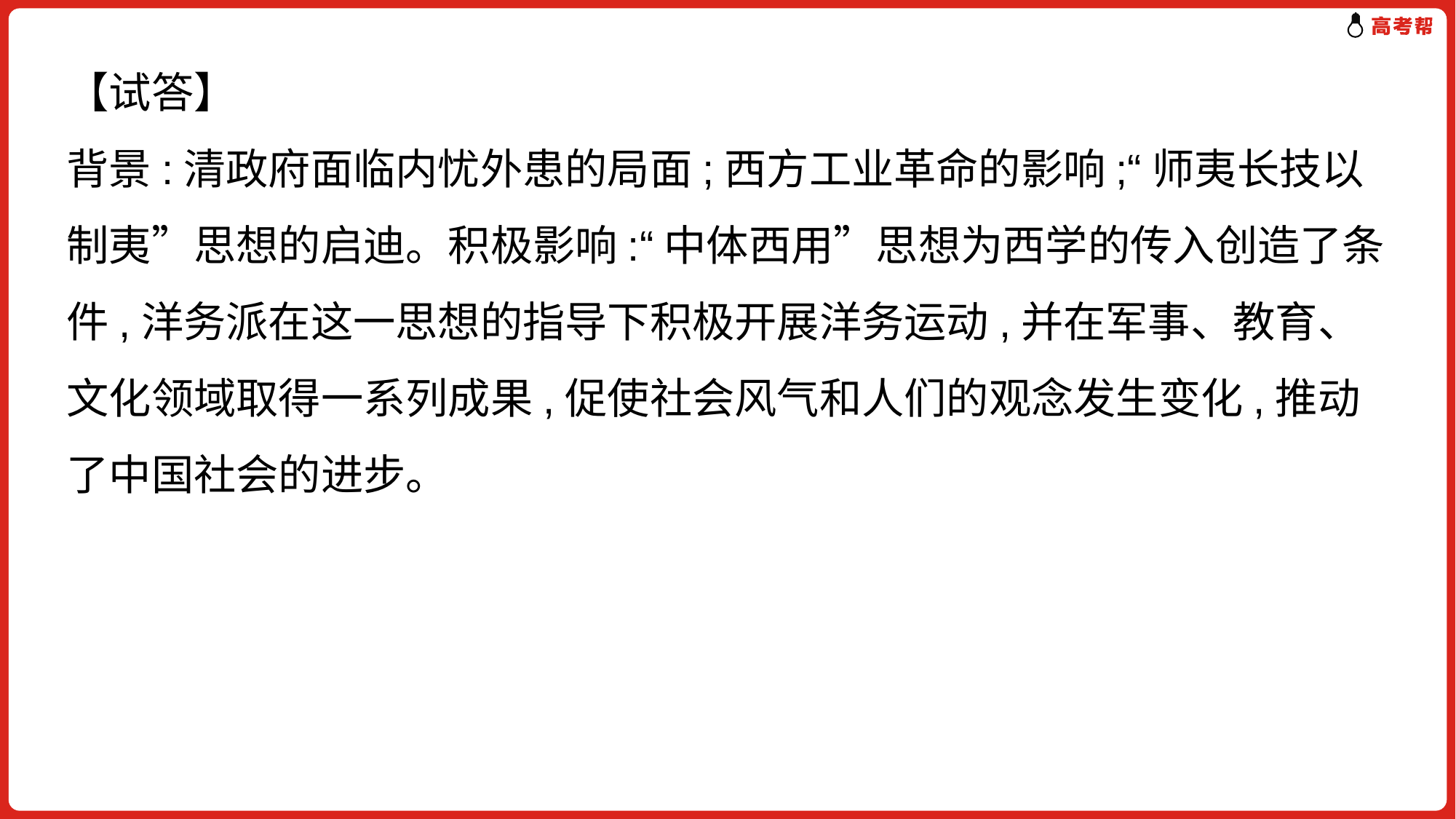

【试答】
背景:清政府面临内忧外患的局面;西方工业革命的影响;“师夷长技以制夷”思想的启迪。积极影响:“中体西用”思想为西学的传入创造了条件,洋务派在这一思想的指导下积极开展洋务运动,并在军事、教育、文化领域取得一系列成果,促使社会风气和人们的观念发生变化,推动了中国社会的进步。